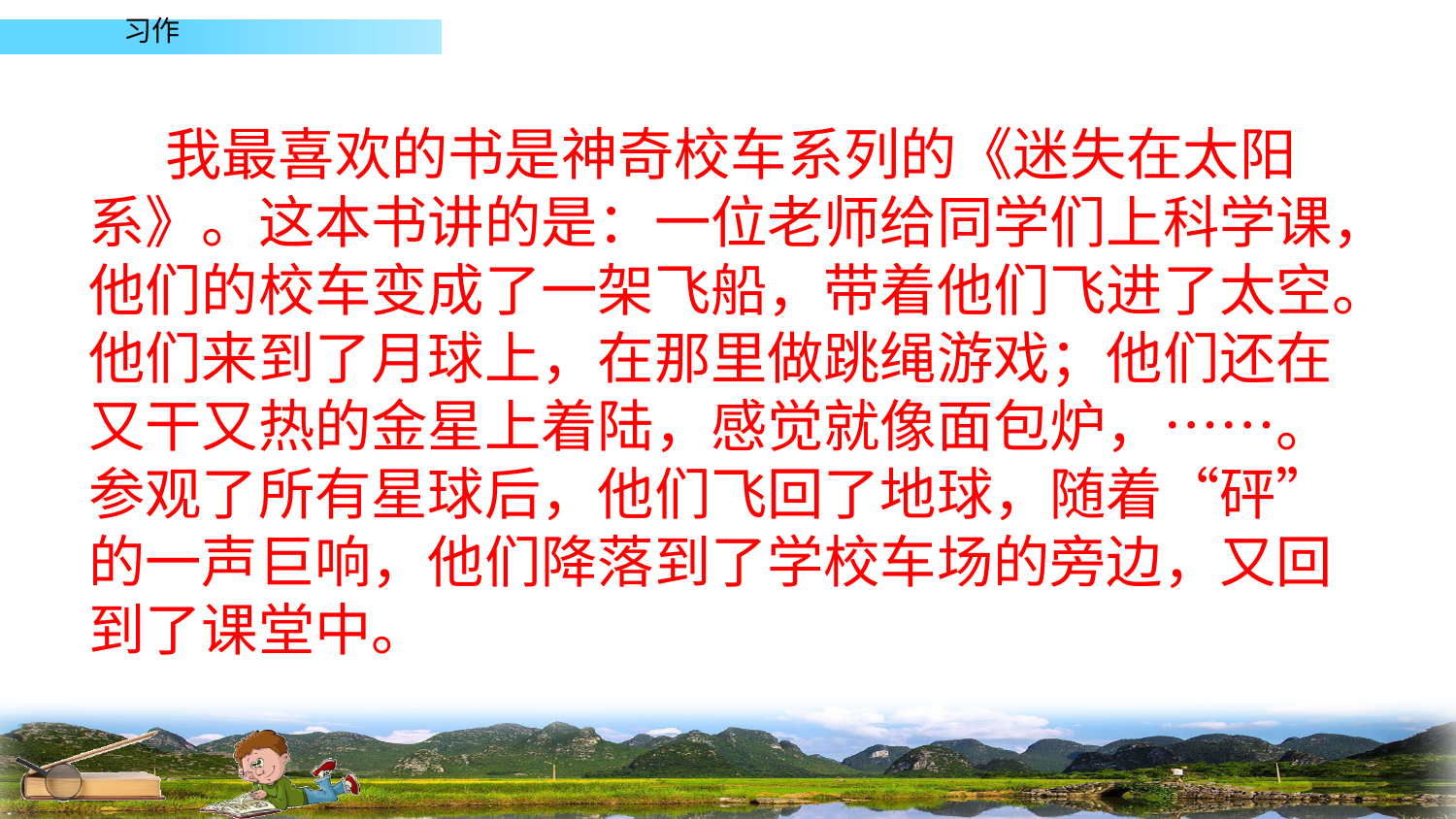

我最喜欢的书是神奇校车系列的《迷失在太阳系》。这本书讲的是：一位老师给同学们上科学课，他们的校车变成了一架飞船，带着他们飞进了太空。他们来到了月球上，在那里做跳绳游戏；他们还在又干又热的金星上着陆，感觉就像面包炉，……。参观了所有星球后，他们飞回了地球，随着“砰”的一声巨响，他们降落到了学校车场的旁边，又回到了课堂中。